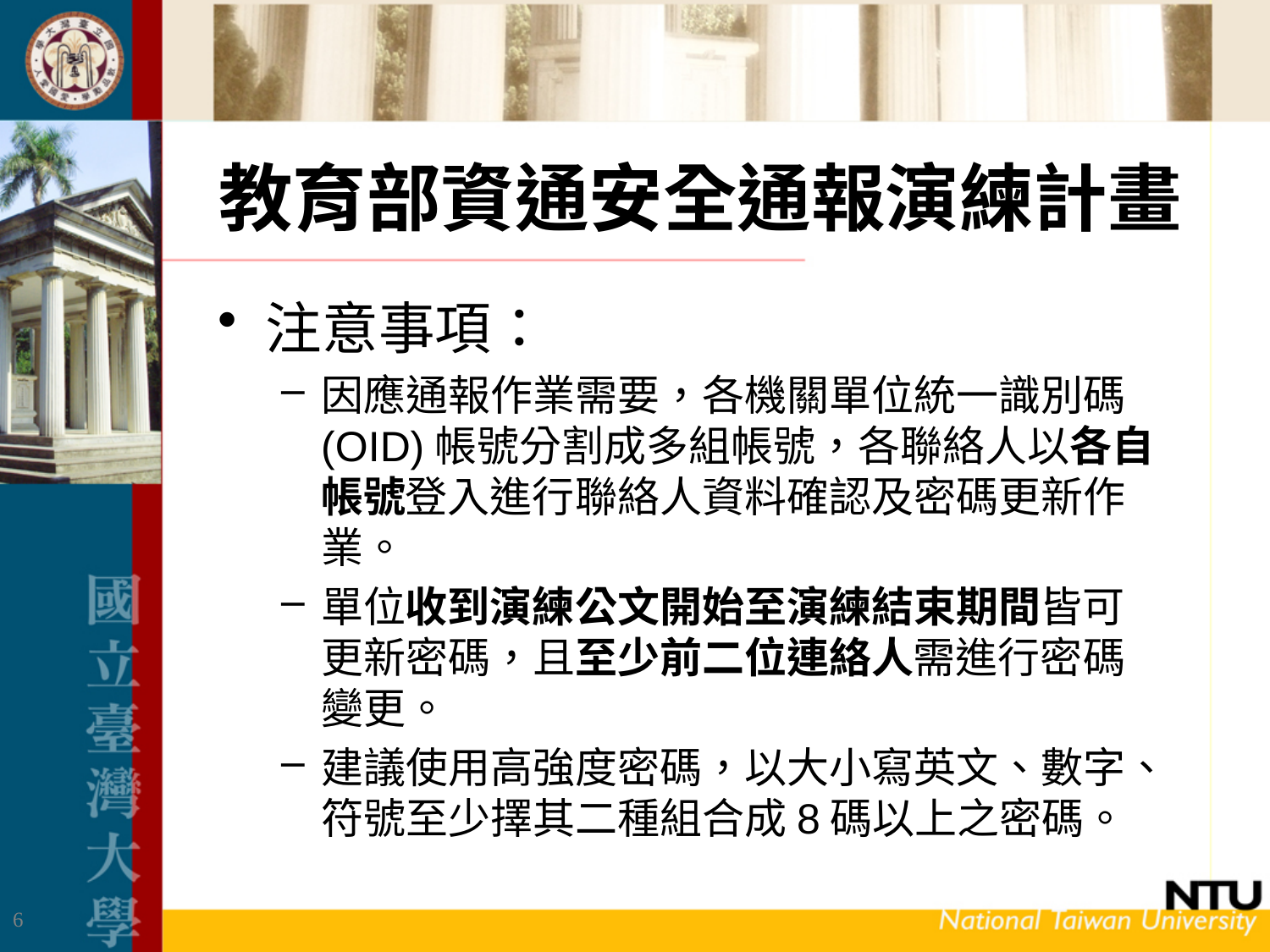

# 教育部資通安全通報演練計畫
注意事項：
因應通報作業需要，各機關單位統一識別碼(OID)帳號分割成多組帳號，各聯絡人以各自帳號登入進行聯絡人資料確認及密碼更新作業。
單位收到演練公文開始至演練結束期間皆可更新密碼，且至少前二位連絡人需進行密碼變更。
建議使用高強度密碼，以大小寫英文、數字、符號至少擇其二種組合成8碼以上之密碼。
6